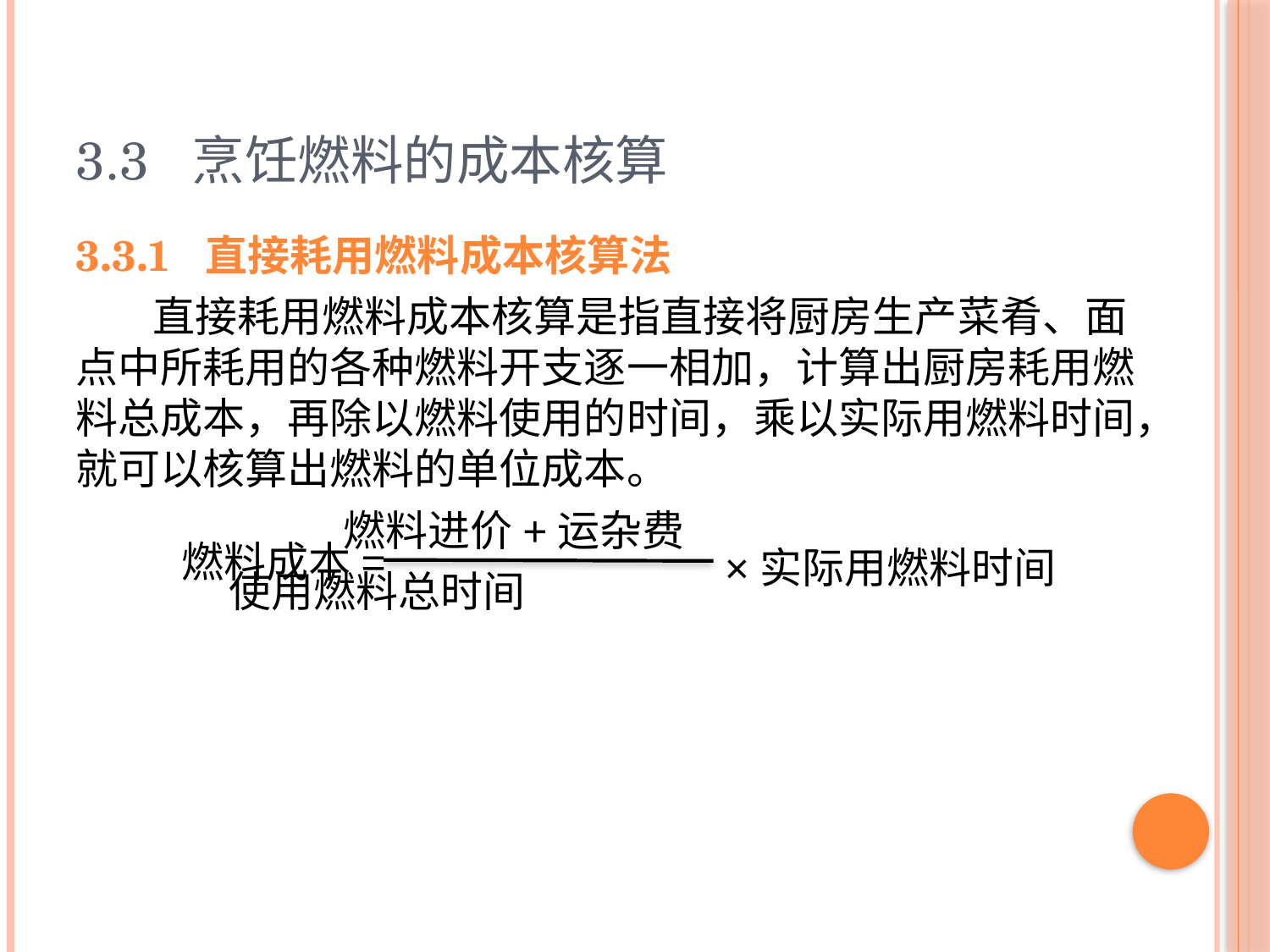

# 3.3  烹饪燃料的成本核算
3.3.1  直接耗用燃料成本核算法
       直接耗用燃料成本核算是指直接将厨房生产菜肴、面点中所耗用的各种燃料开支逐一相加，计算出厨房耗用燃料总成本，再除以燃料使用的时间，乘以实际用燃料时间，就可以核算出燃料的单位成本。
                           燃料进价+运杂费
               使用燃料总时间
燃料成本=
×实际用燃料时间